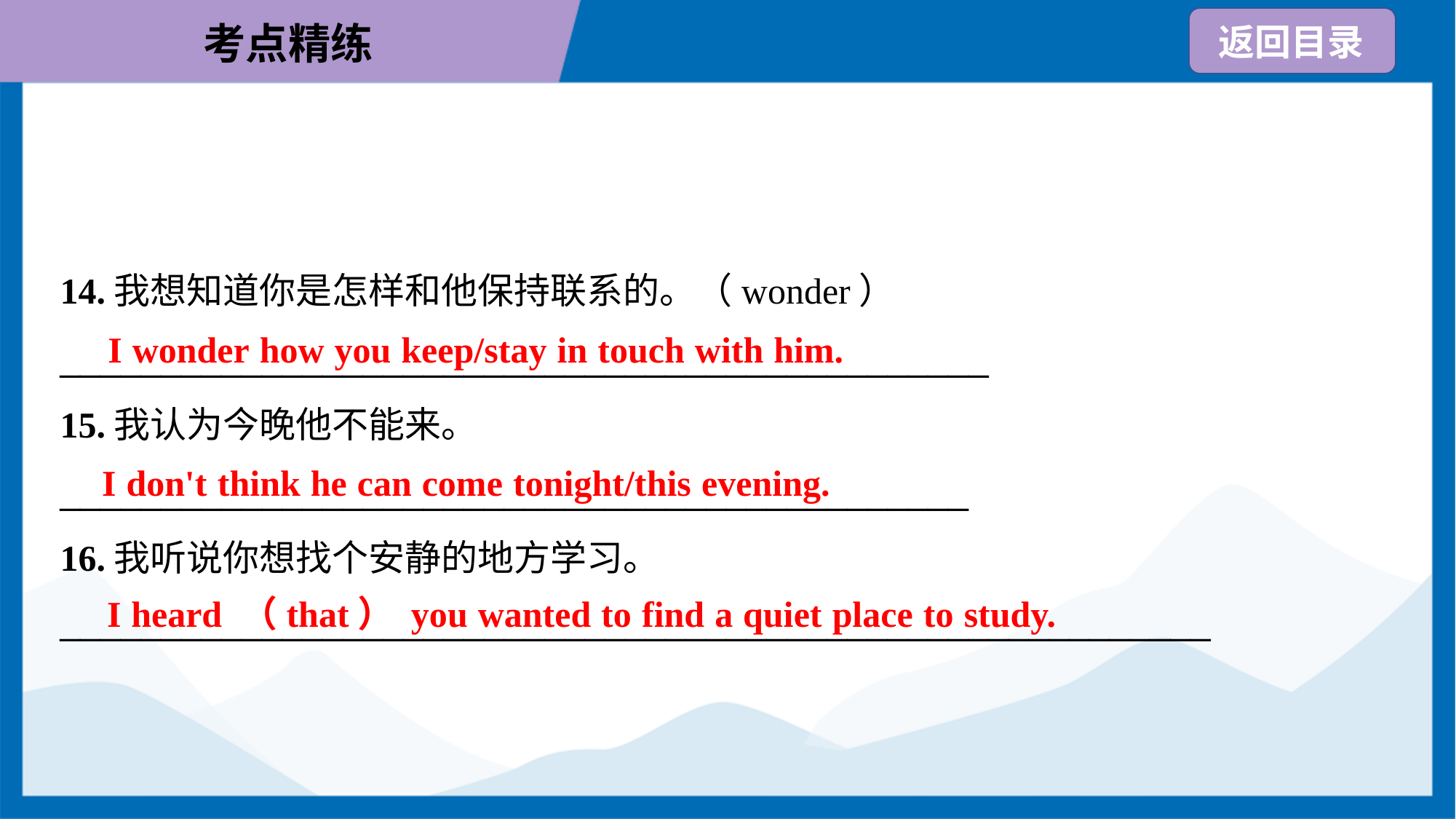

14.我想知道你是怎样和他保持联系的。（wonder）
______________________________________________
15.我认为今晚他不能来。
_____________________________________________
16.我听说你想找个安静的地方学习。
_________________________________________________________
I wonder how you keep/stay in touch with him.
I don't think he can come tonight/this evening.
I heard （that） you wanted to find a quiet place to study.